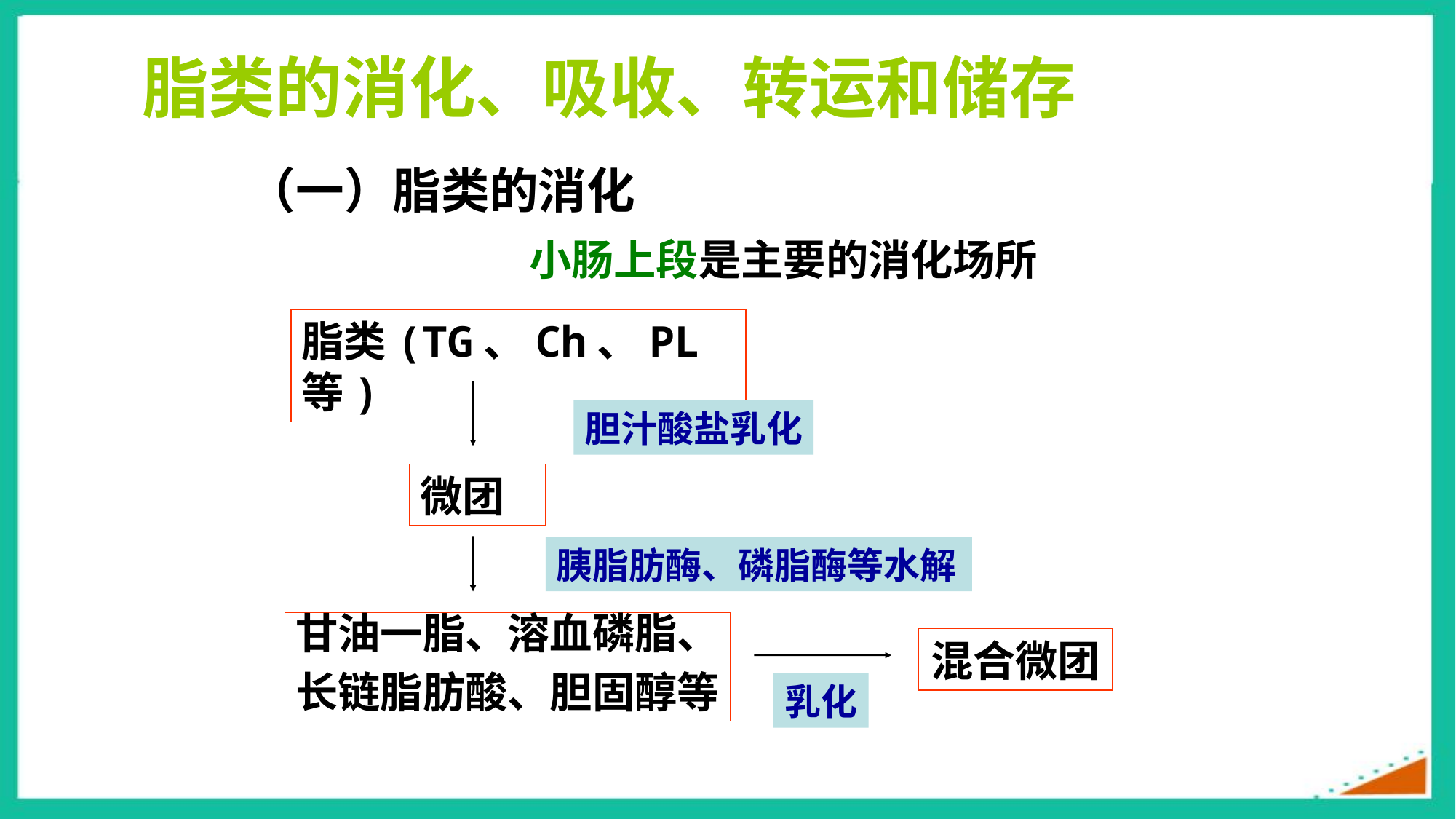

脂类的消化、吸收、转运和储存
（一）脂类的消化

小肠上段是主要的消化场所
脂类(TG、Ch、PL等)

胆汁酸盐乳化
微团

胰脂肪酶、磷脂酶等水解
甘油一脂、溶血磷脂、
长链脂肪酸、胆固醇等
混合微团

乳化